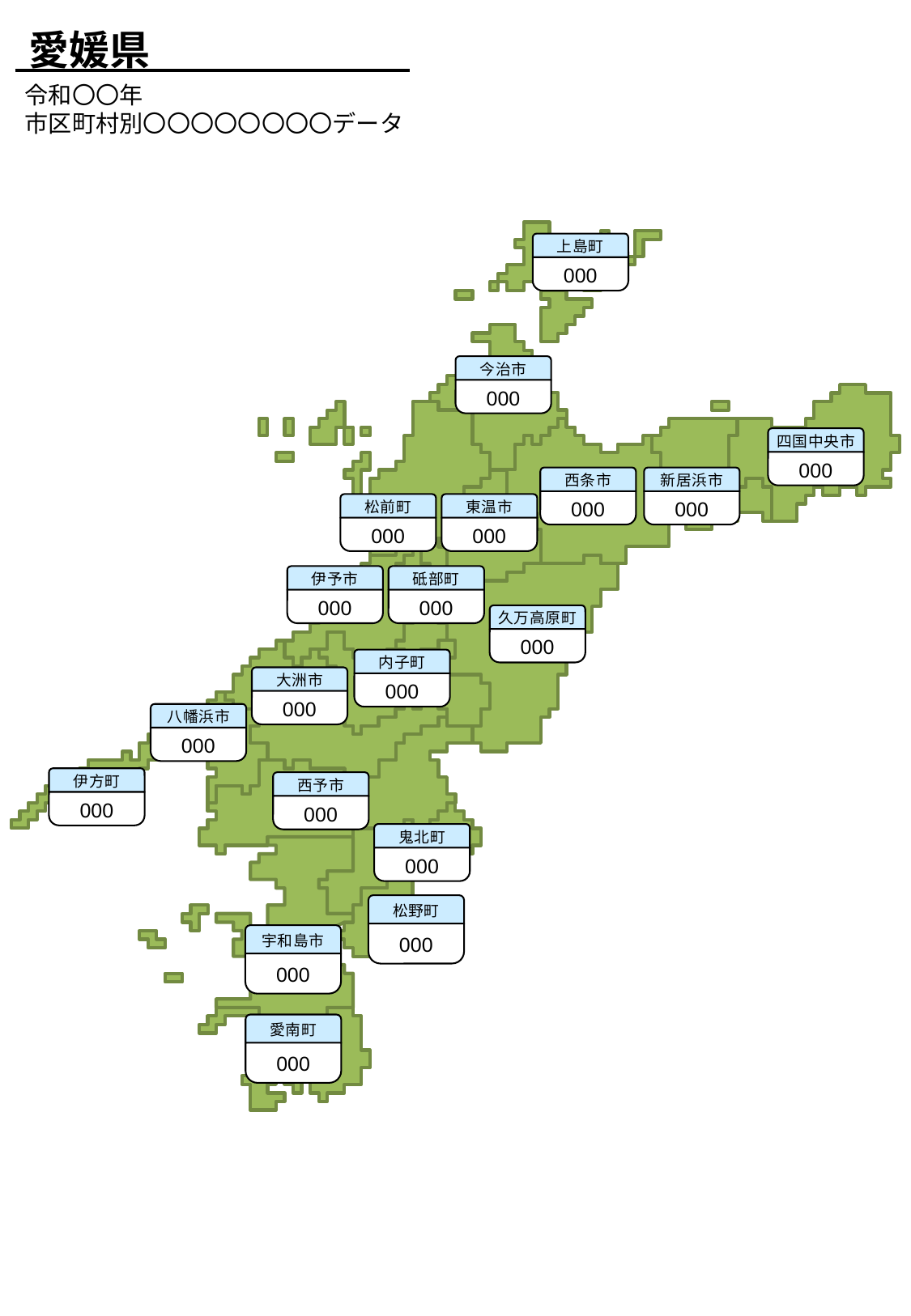

愛媛県
令和〇〇年
市区町村別〇〇〇〇〇〇〇〇データ

上島町
000
今治市
000
四国中央市
000
西条市
000
新居浜市
000
松前町
000
東温市
000
伊予市
000
砥部町
000
久万高原町
000
内子町
000
大洲市
000
八幡浜市
000
伊方町
000
西予市
000
鬼北町
000
松野町
000
宇和島市
000
愛南町
000